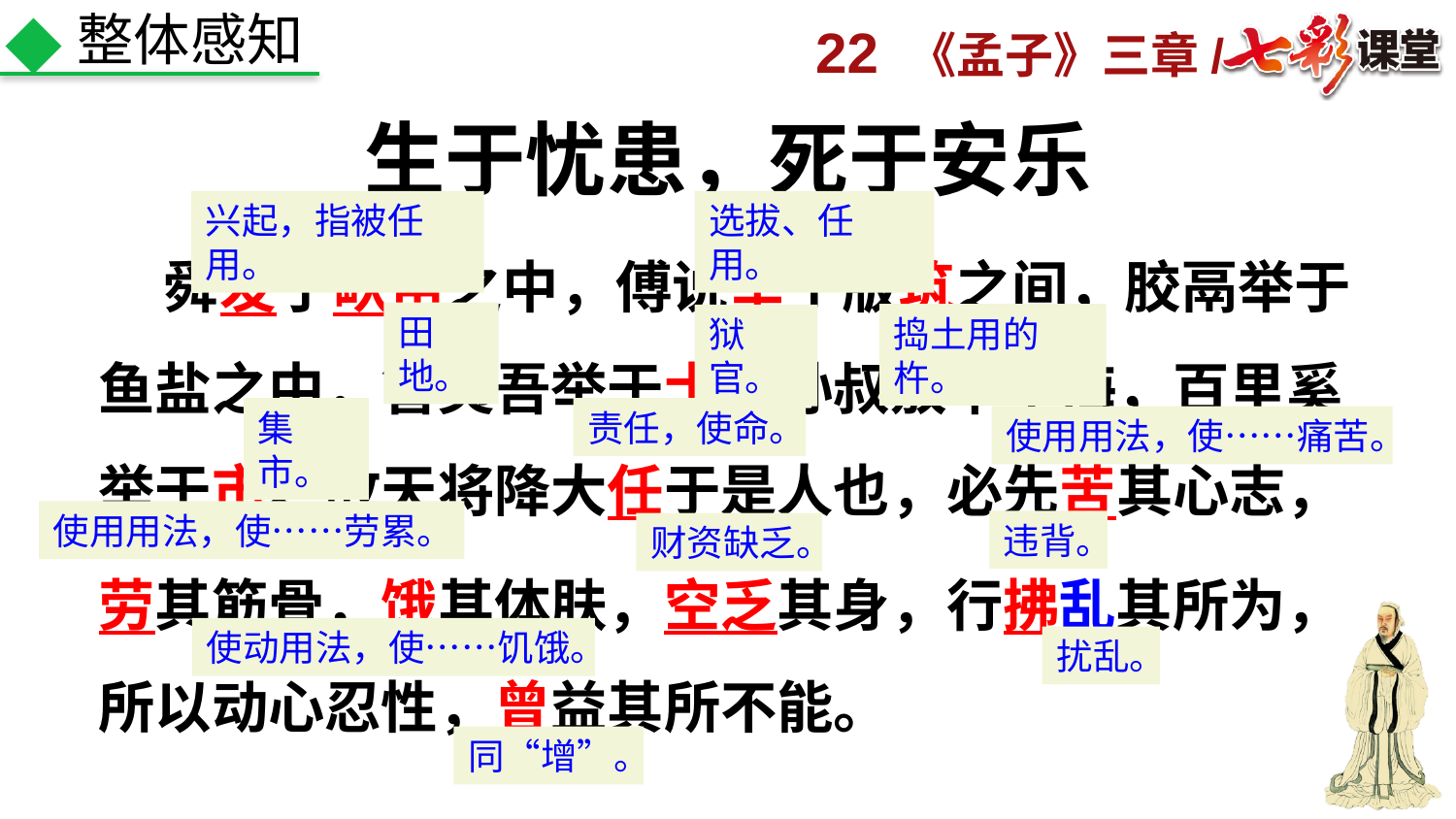

整体感知

生于忧患，死于安乐
    舜发于畎亩之中，傅说举于版筑之间，胶鬲举于鱼盐之中，管夷吾举于士，孙叔敖举于海，百里奚举于市。故天将降大任于是人也，必先苦其心志，
劳其筋骨，饿其体肤，空乏其身，行拂乱其所为，所以动心忍性，曾益其所不能。
兴起，指被任用。
选拔、任用。
田地。
捣土用的杵。
狱官。
集市。
责任，使命。
使用用法，使……痛苦。
使用用法，使……劳累。
违背。
财资缺乏。
使动用法，使……饥饿。
扰乱。
同“增”。